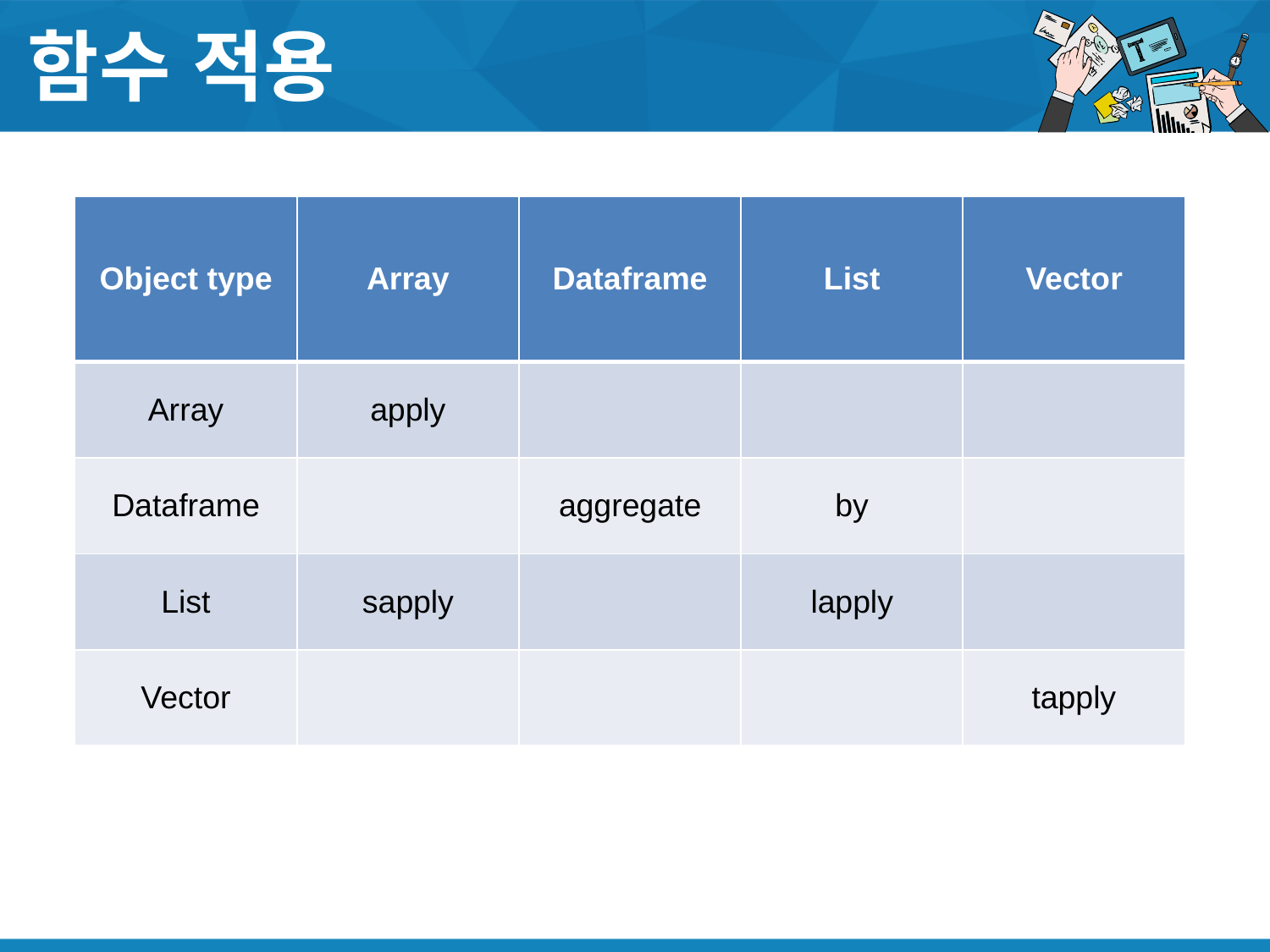

# 함수 적용
| Object type | Array | Dataframe | List | Vector |
| --- | --- | --- | --- | --- |
| Array | apply |  |  |  |
| Dataframe |  | aggregate | by |  |
| List | sapply |  | lapply |  |
| Vector |  |  |  | tapply |